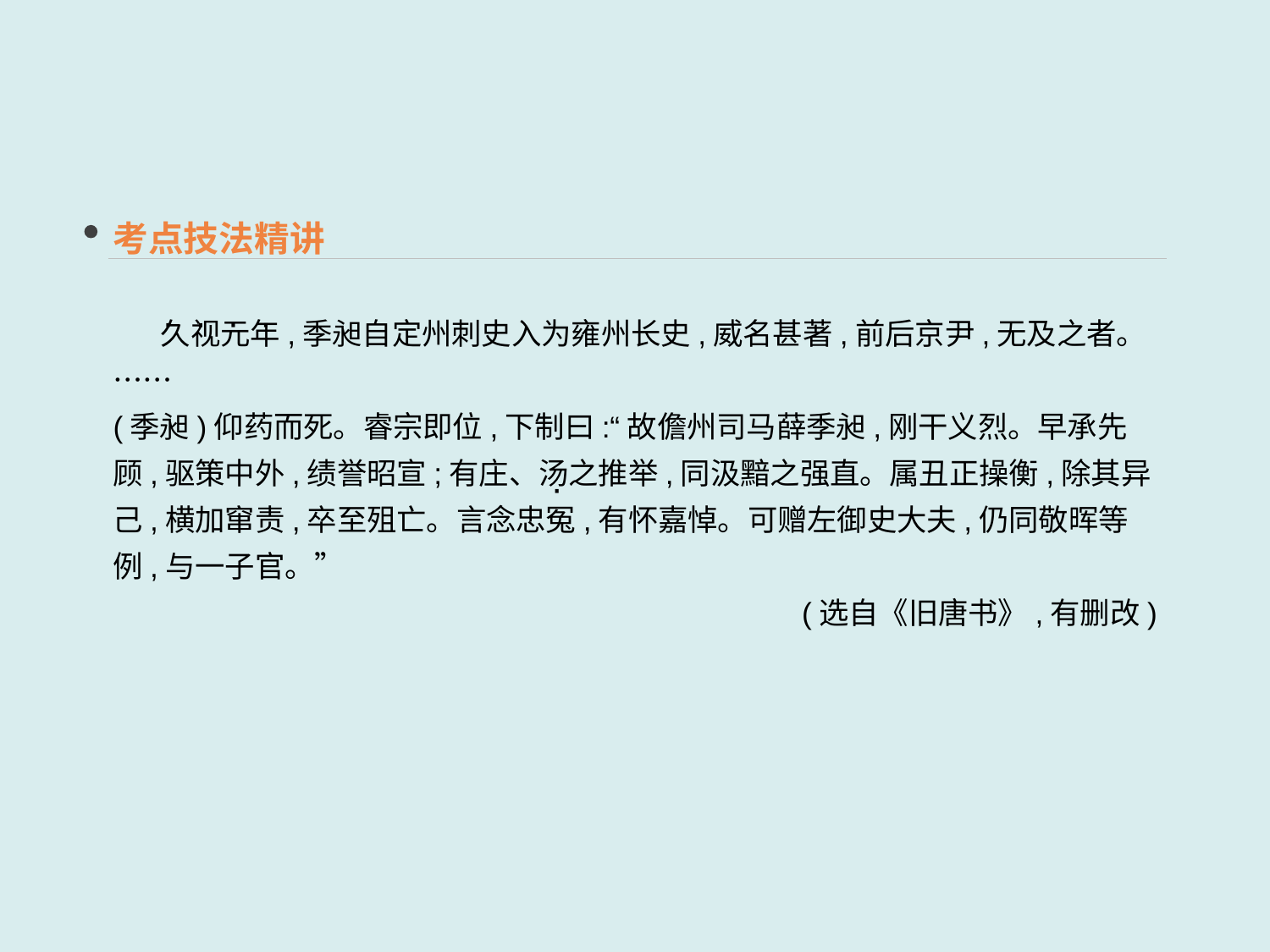

考点技法精讲

      久视元年,季昶自定州刺史入为雍州长史,威名甚著,前后京尹,无及之者。……
(季昶)仰药而死。睿宗即位,下制曰:“故儋州司马薛季昶,刚干义烈。早承先顾,驱策中外,绩誉昭宣;有庄、汤之推举,同汲黯之强直。属丑正操衡,除其异己,横加窜责,卒至殂亡。言念忠冤,有怀嘉悼。可赠左御史大夫,仍同敬晖等例,与一子官。”
(选自《旧唐书》,有删改)

·  ·  ·  ·
    ·